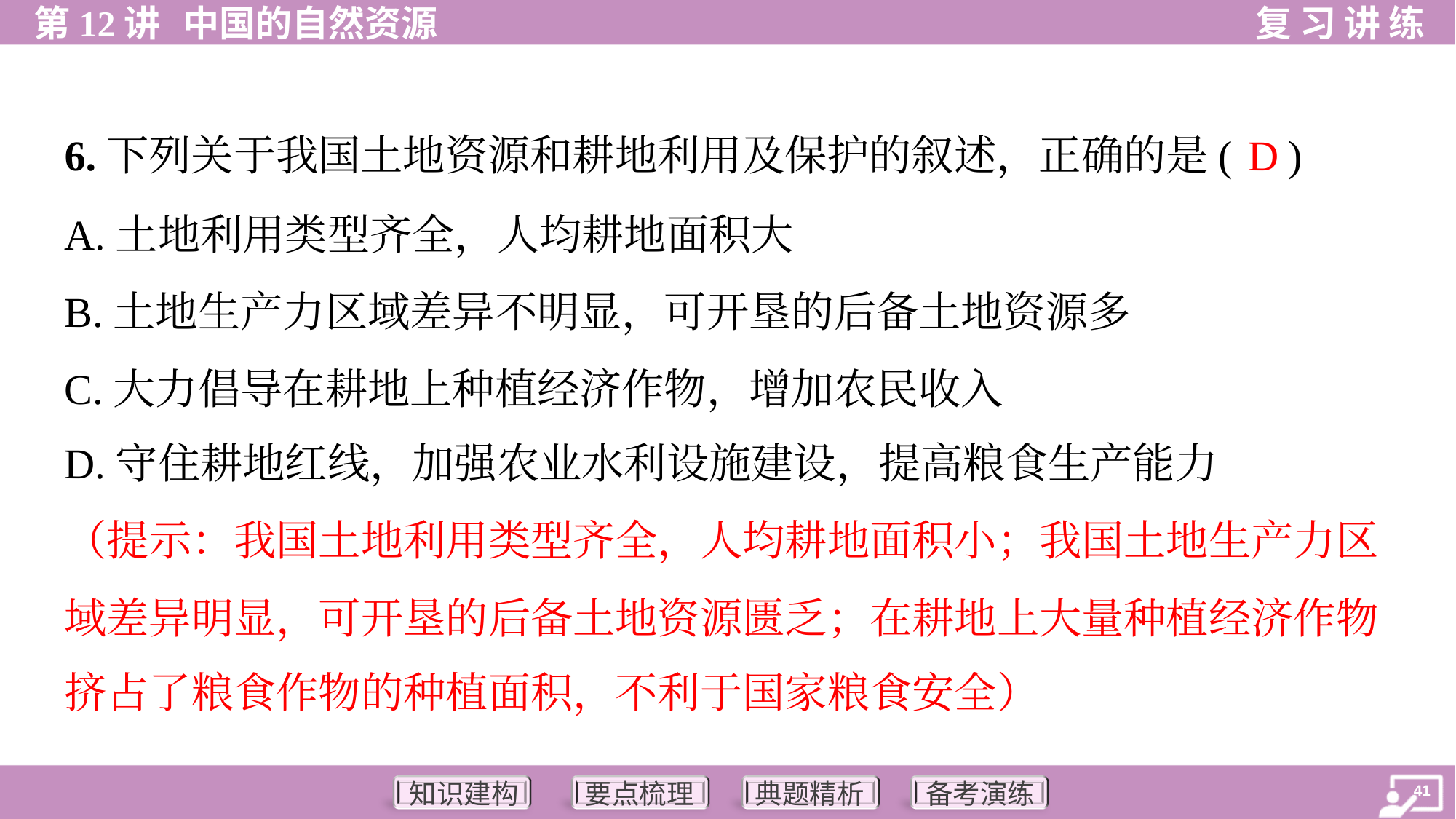

D
6.下列关于我国土地资源和耕地利用及保护的叙述，正确的是(     )
A.土地利用类型齐全，人均耕地面积大
B.土地生产力区域差异不明显，可开垦的后备土地资源多
C.大力倡导在耕地上种植经济作物，增加农民收入
D.守住耕地红线，加强农业水利设施建设，提高粮食生产能力
（提示：我国土地利用类型齐全，人均耕地面积小；我国土地生产力区
域差异明显，可开垦的后备土地资源匮乏；在耕地上大量种植经济作物
挤占了粮食作物的种植面积，不利于国家粮食安全）